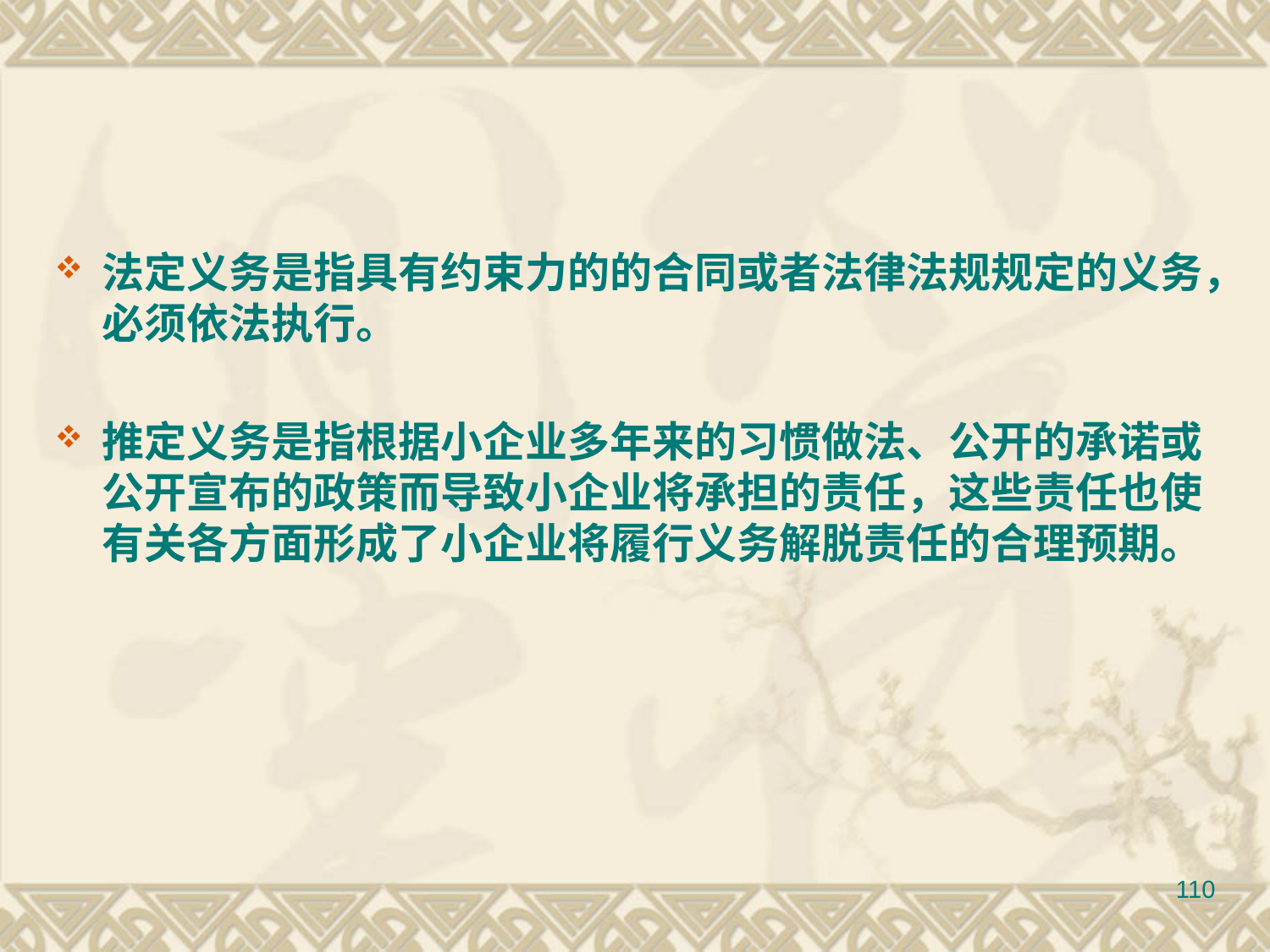

法定义务是指具有约束力的的合同或者法律法规规定的义务，必须依法执行。

推定义务是指根据小企业多年来的习惯做法、公开的承诺或公开宣布的政策而导致小企业将承担的责任，这些责任也使有关各方面形成了小企业将履行义务解脱责任的合理预期。

110